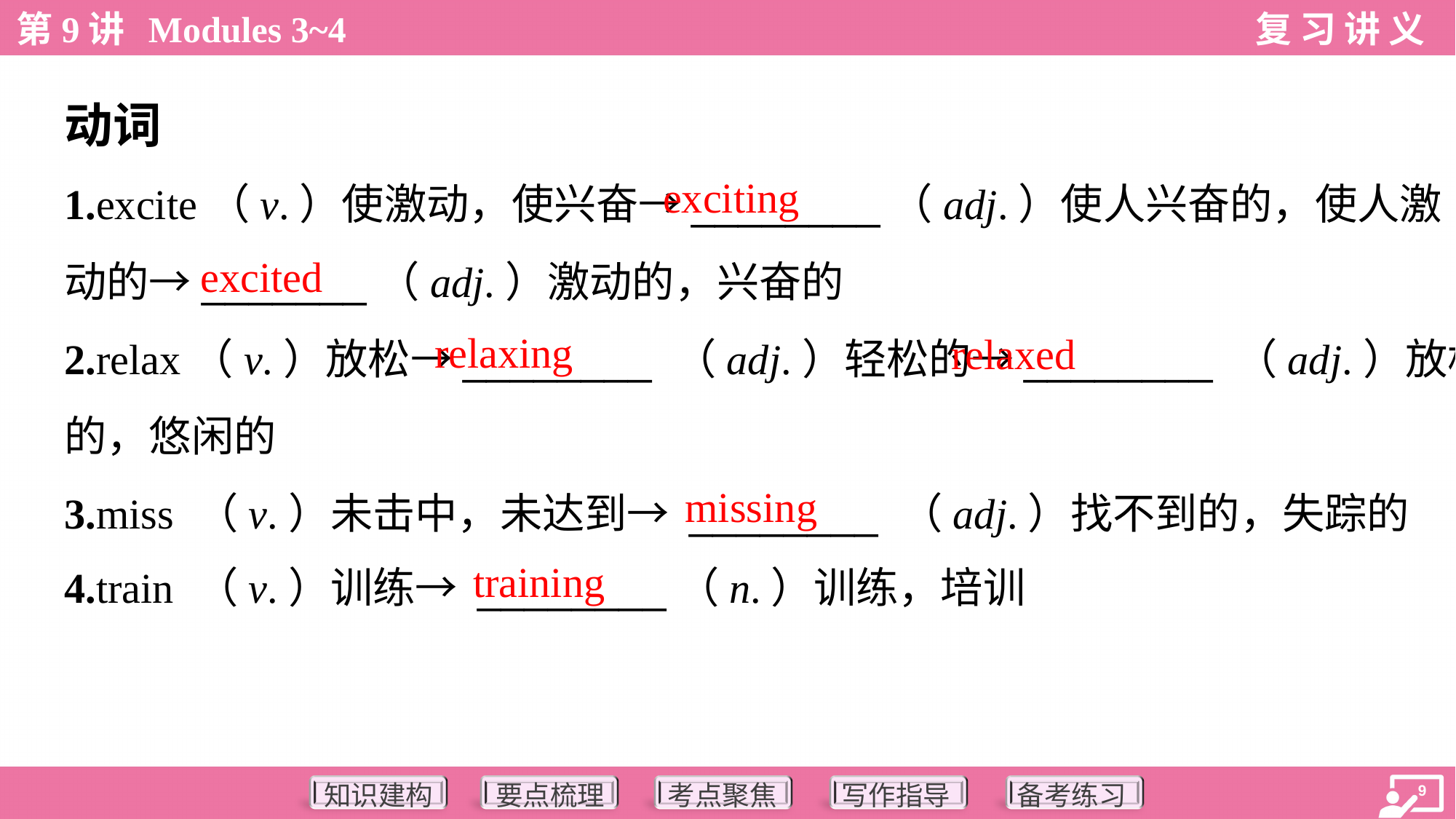

动词
exciting
1.excite（v.）使激动，使兴奋→________（adj.）使人兴奋的，使人激
动的→_______（adj.）激动的，兴奋的
2.relax（v.）放松→________ （adj.）轻松的→________ （adj.）放松
的，悠闲的
3.miss （v.）未击中，未达到→ ________ （adj.）找不到的，失踪的
4.train （v.）训练→ ________（n.）训练，培训
excited
relaxing
relaxed
missing
training